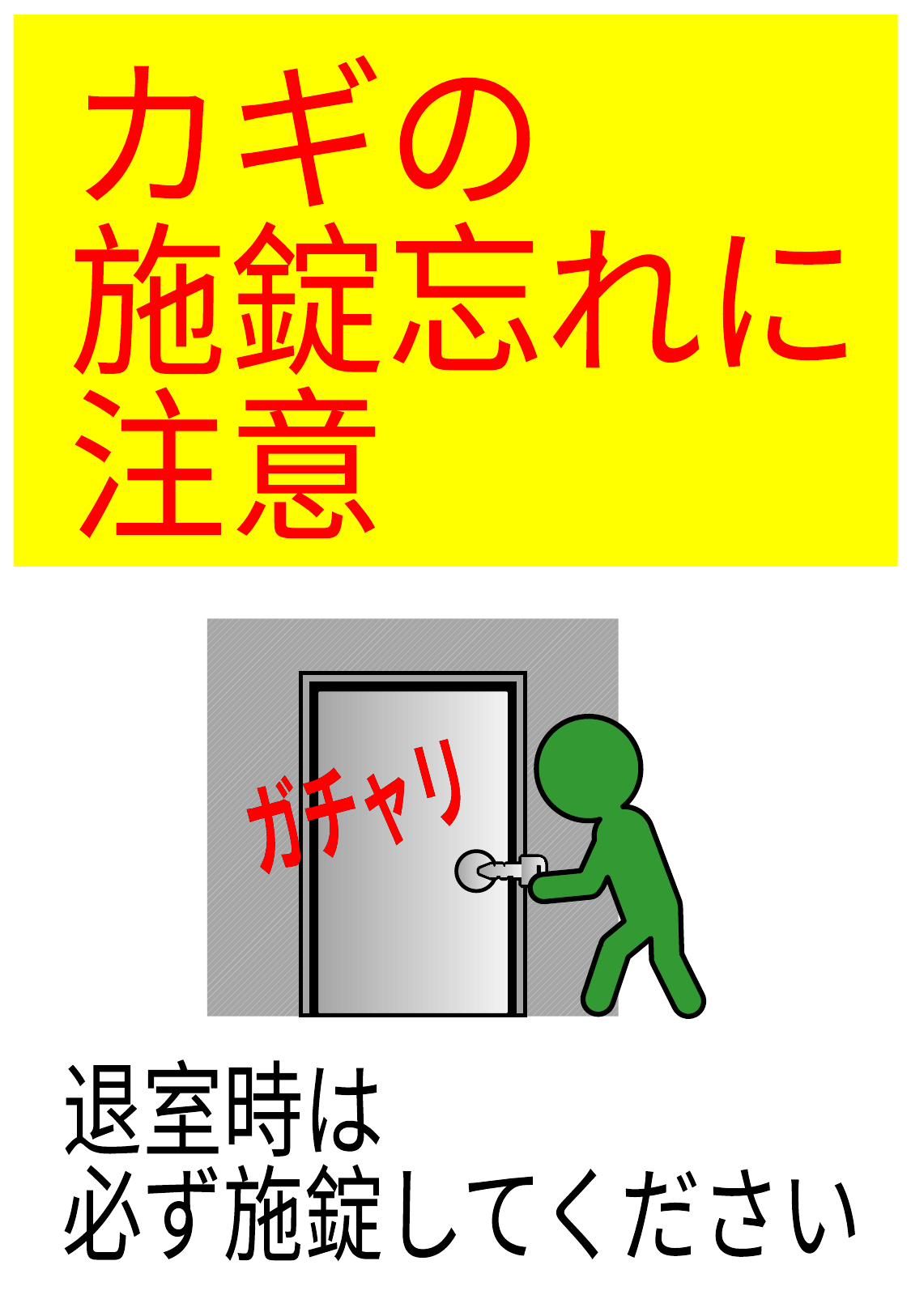

カギの
施錠忘れに
注意

ガチャリ
ガチャリ

退室時は
必ず施錠してください